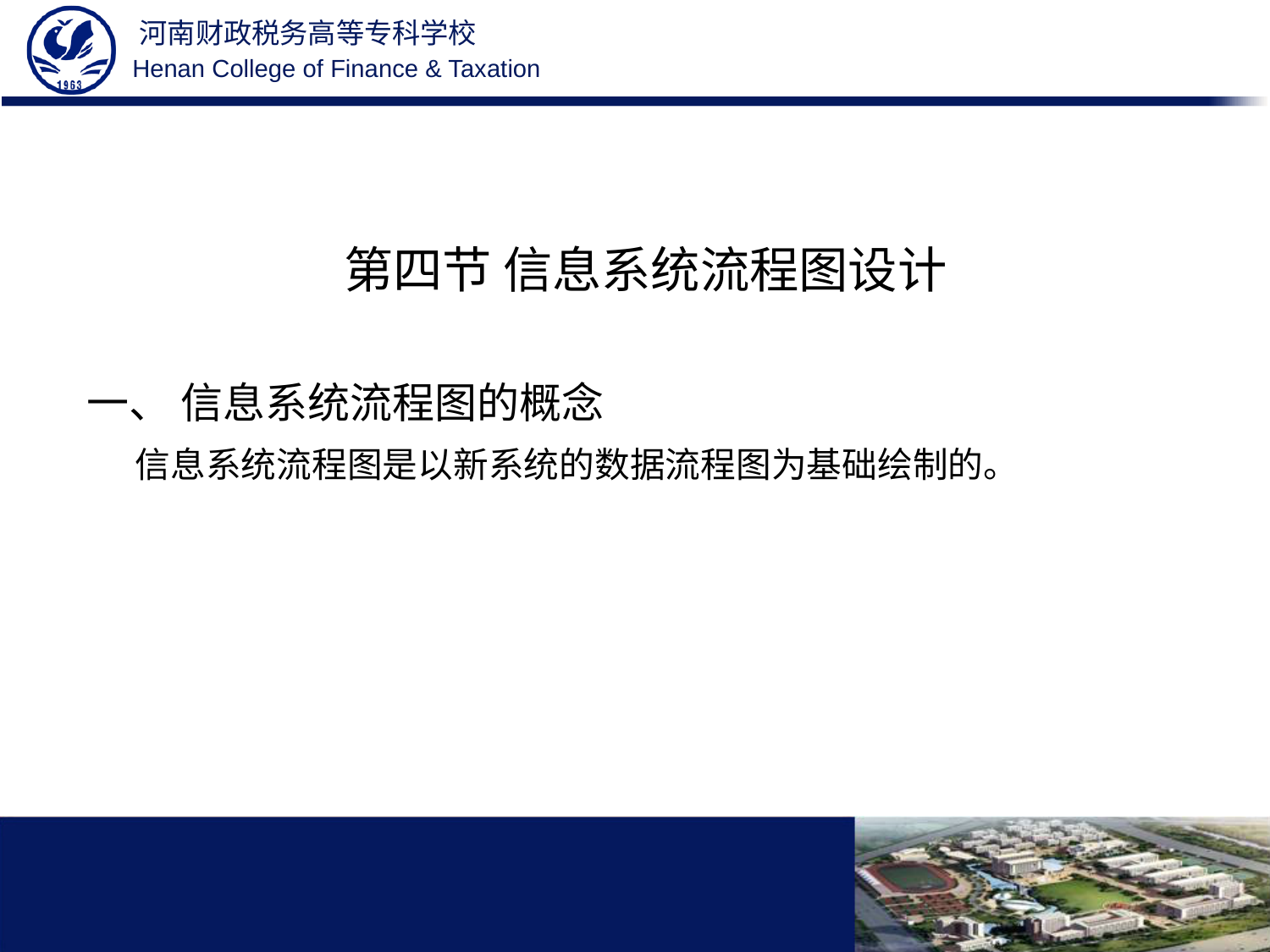

#
第四节 信息系统流程图设计

一、 信息系统流程图的概念
    信息系统流程图是以新系统的数据流程图为基础绘制的。